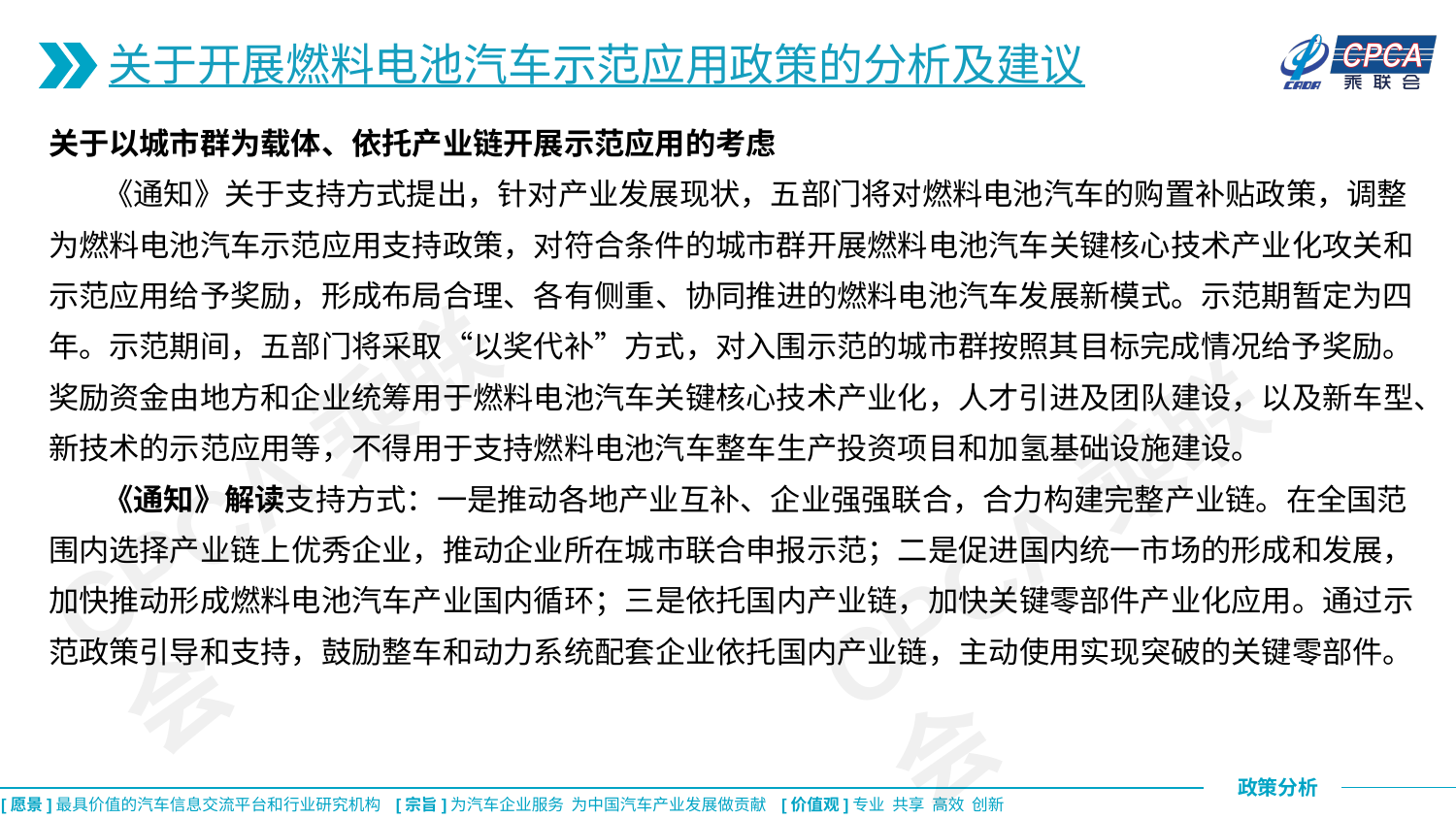

关于开展燃料电池汽车示范应用政策的分析及建议
关于以城市群为载体、依托产业链开展示范应用的考虑
       《通知》关于支持方式提出，针对产业发展现状，五部门将对燃料电池汽车的购置补贴政策，调整为燃料电池汽车示范应用支持政策，对符合条件的城市群开展燃料电池汽车关键核心技术产业化攻关和示范应用给予奖励，形成布局合理、各有侧重、协同推进的燃料电池汽车发展新模式。示范期暂定为四年。示范期间，五部门将采取“以奖代补”方式，对入围示范的城市群按照其目标完成情况给予奖励。奖励资金由地方和企业统筹用于燃料电池汽车关键核心技术产业化，人才引进及团队建设，以及新车型、新技术的示范应用等，不得用于支持燃料电池汽车整车生产投资项目和加氢基础设施建设。
       《通知》解读支持方式：一是推动各地产业互补、企业强强联合，合力构建完整产业链。在全国范围内选择产业链上优秀企业，推动企业所在城市联合申报示范；二是促进国内统一市场的形成和发展，加快推动形成燃料电池汽车产业国内循环；三是依托国内产业链，加快关键零部件产业化应用。通过示范政策引导和支持，鼓励整车和动力系统配套企业依托国内产业链，主动使用实现突破的关键零部件。
CPCA乘联会
CPCA乘联会